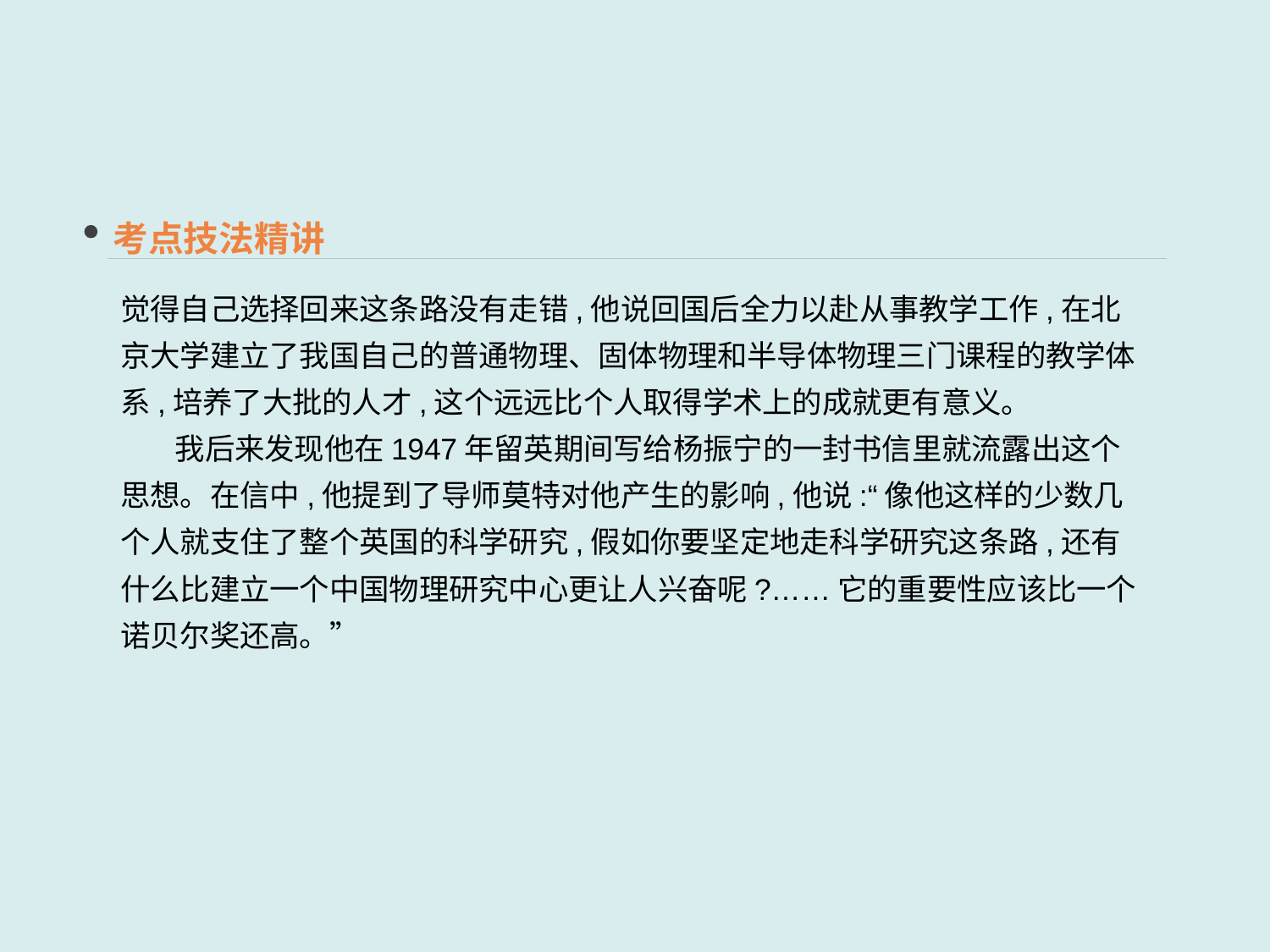

考点技法精讲

觉得自己选择回来这条路没有走错,他说回国后全力以赴从事教学工作,在北京大学建立了我国自己的普通物理、固体物理和半导体物理三门课程的教学体系,培养了大批的人才,这个远远比个人取得学术上的成就更有意义。
       我后来发现他在1947年留英期间写给杨振宁的一封书信里就流露出这个思想。在信中,他提到了导师莫特对他产生的影响,他说:“像他这样的少数几个人就支住了整个英国的科学研究,假如你要坚定地走科学研究这条路,还有什么比建立一个中国物理研究中心更让人兴奋呢?……它的重要性应该比一个诺贝尔奖还高。”